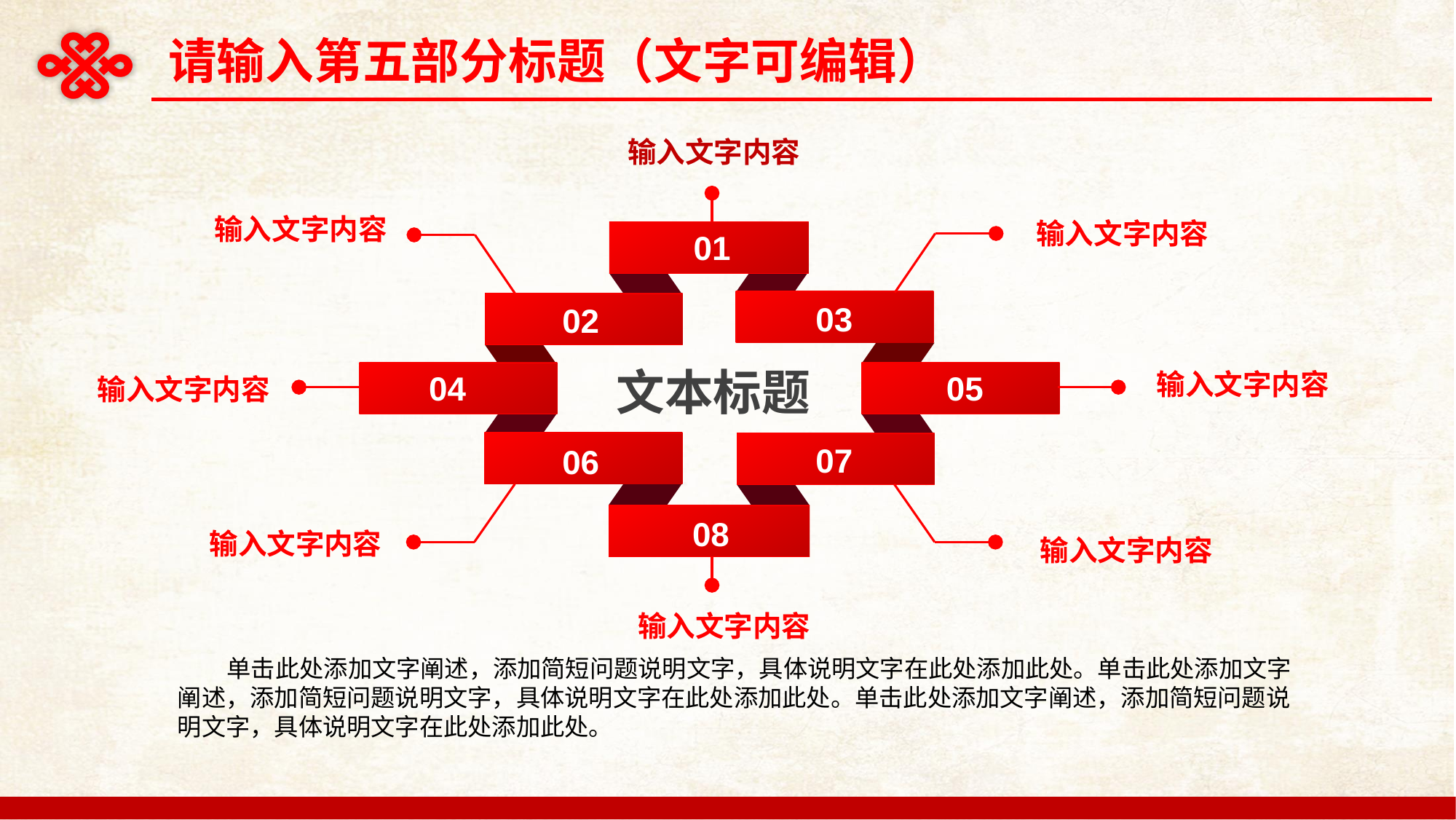

请输入第五部分标题（文字可编辑）
输入文字内容

01

03
02

04
05

07
06

08
输入文字内容
输入文字内容
文本标题
输入文字内容
输入文字内容
输入文字内容
输入文字内容
输入文字内容
        单击此处添加文字阐述，添加简短问题说明文字，具体说明文字在此处添加此处。单击此处添加文字阐述，添加简短问题说明文字，具体说明文字在此处添加此处。单击此处添加文字阐述，添加简短问题说明文字，具体说明文字在此处添加此处。